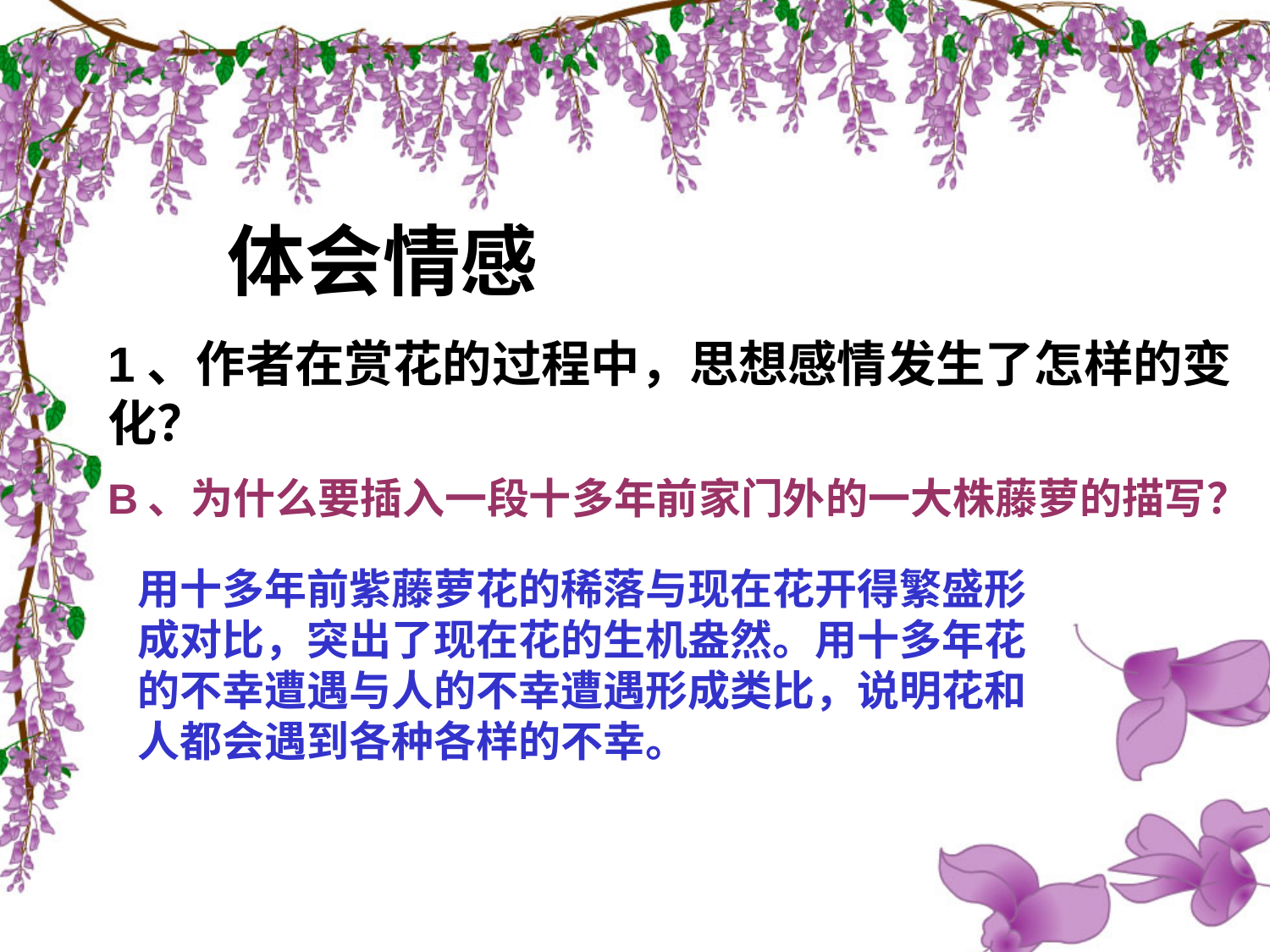

体会情感
1、作者在赏花的过程中，思想感情发生了怎样的变化？
B、为什么要插入一段十多年前家门外的一大株藤萝的描写？
用十多年前紫藤萝花的稀落与现在花开得繁盛形成对比，突出了现在花的生机盎然。用十多年花的不幸遭遇与人的不幸遭遇形成类比，说明花和人都会遇到各种各样的不幸。